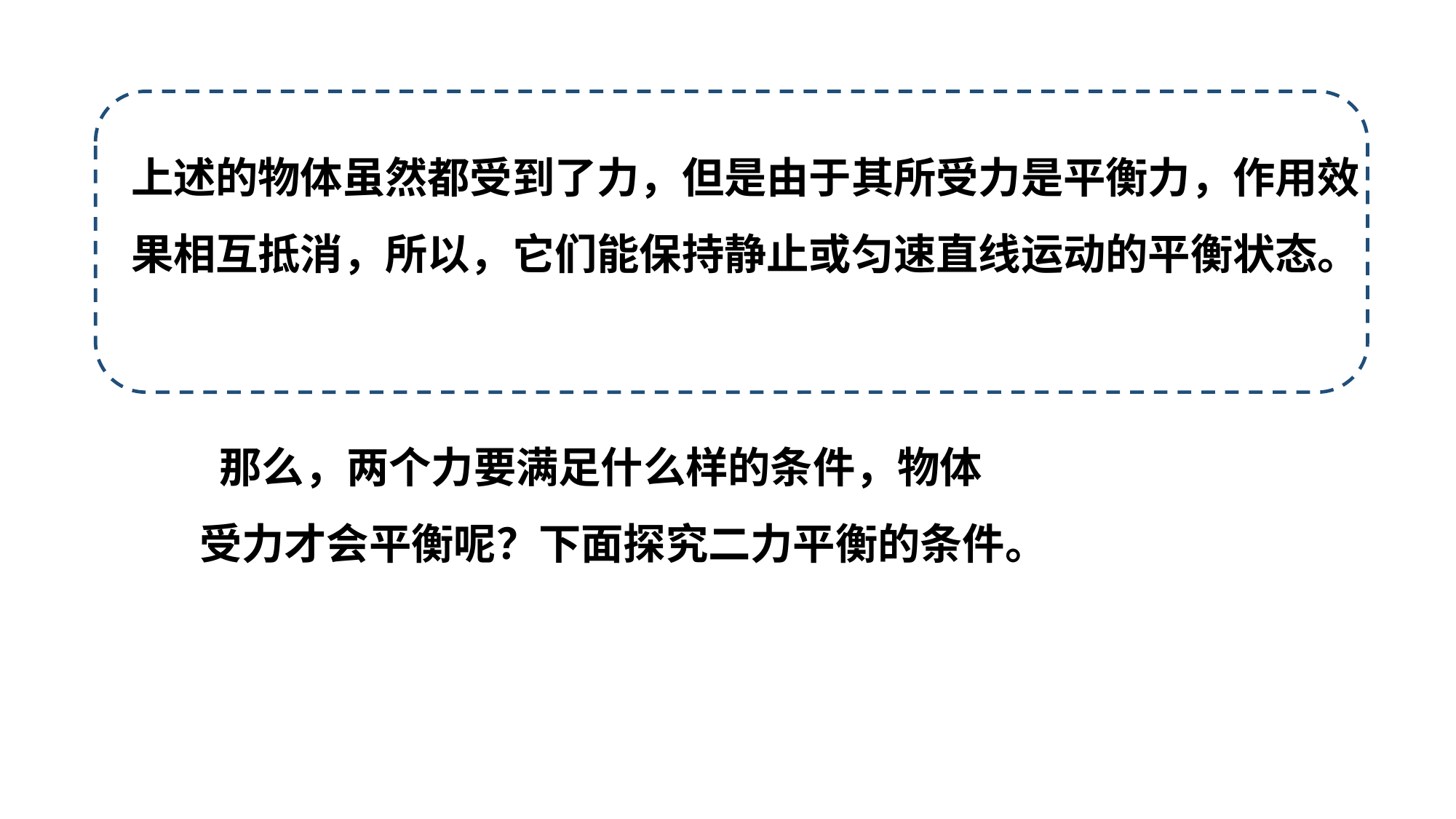

上述的物体虽然都受到了力，但是由于其所受力是平衡力，作用效果相互抵消，所以，它们能保持静止或匀速直线运动的平衡状态。
 那么，两个力要满足什么样的条件，物体
受力才会平衡呢？下面探究二力平衡的条件。